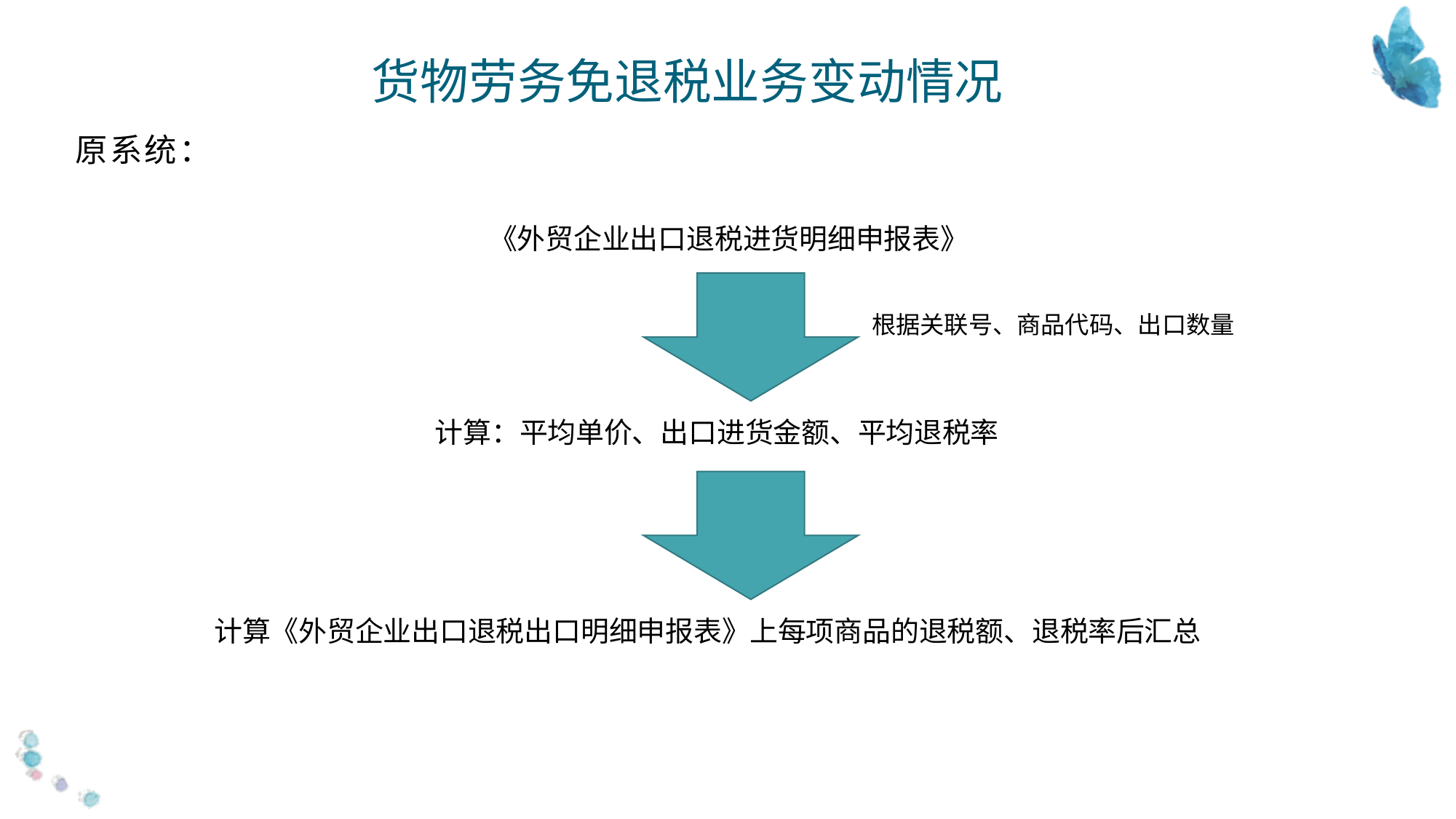

货物劳务免退税业务变动情况
原系统：
《外贸企业出口退税进货明细申报表》

根据关联号、商品代码、出口数量

计算：平均单价、出口进货金额、平均退税率

计算《外贸企业出口退税出口明细申报表》上每项商品的退税额、退税率后汇总